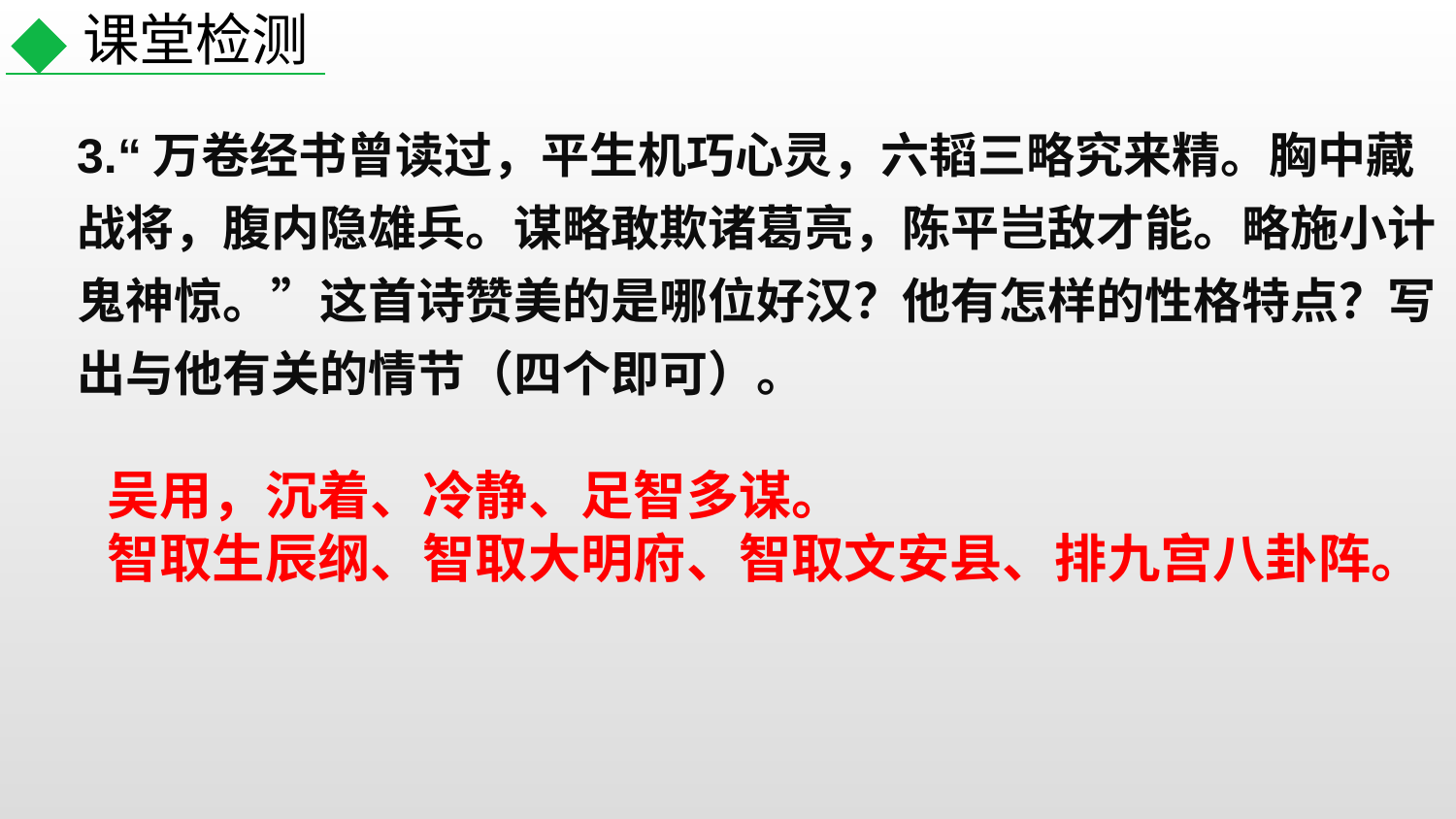

课堂检测

3.“万卷经书曾读过，平生机巧心灵，六韬三略究来精。胸中藏战将，腹内隐雄兵。谋略敢欺诸葛亮，陈平岂敌才能。略施小计鬼神惊。”这首诗赞美的是哪位好汉？他有怎样的性格特点？写出与他有关的情节（四个即可）。
吴用，沉着、冷静、足智多谋。
智取生辰纲、智取大明府、智取文安县、排九宫八卦阵。